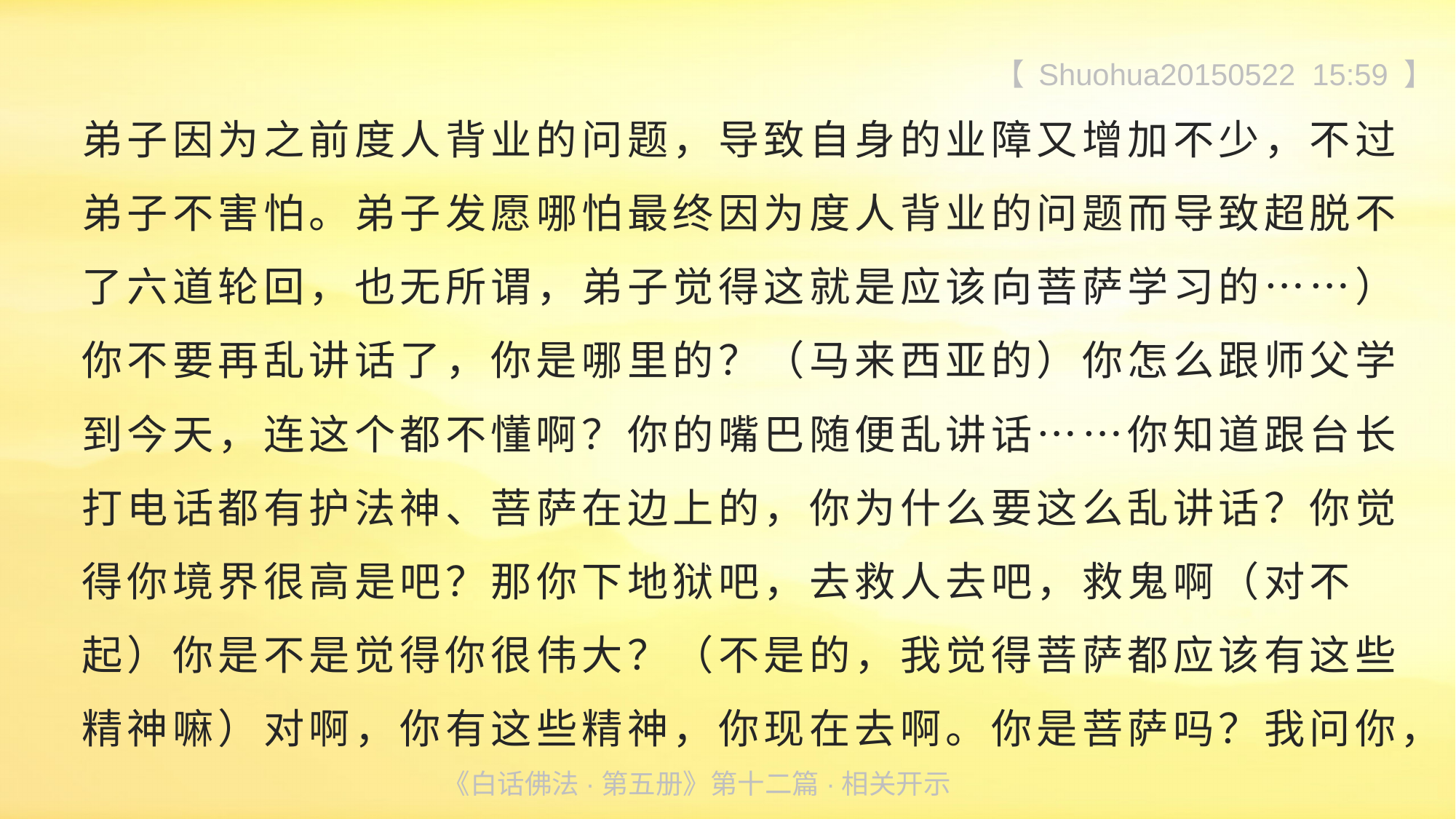

【 Shuohua20150522  15:59 】
弟子因为之前度人背业的问题，导致自身的业障又增加不少，不过弟子不害怕。弟子发愿哪怕最终因为度人背业的问题而导致超脱不了六道轮回，也无所谓，弟子觉得这就是应该向菩萨学习的……）你不要再乱讲话了，你是哪里的？（马来西亚的）你怎么跟师父学到今天，连这个都不懂啊？你的嘴巴随便乱讲话……你知道跟台长打电话都有护法神、菩萨在边上的，你为什么要这么乱讲话？你觉得你境界很高是吧？那你下地狱吧，去救人去吧，救鬼啊（对不起）你是不是觉得你很伟大？（不是的，我觉得菩萨都应该有这些精神嘛）对啊，你有这些精神，你现在去啊。你是菩萨吗？我问你，
《白话佛法·第五册》第十二篇·相关开示